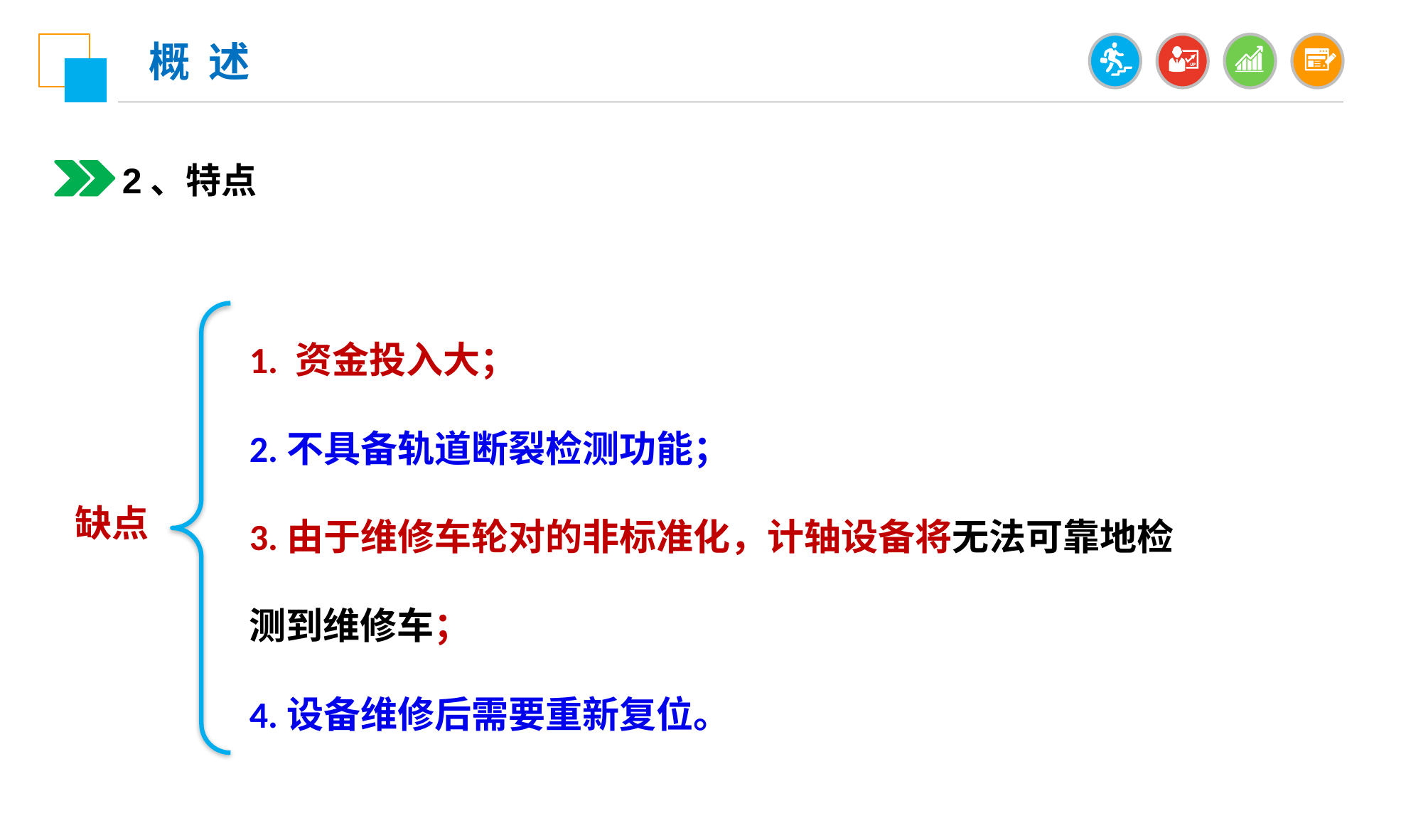

概  述
2、特点

1. 资金投入大；
2.不具备轨道断裂检测功能；
3.由于维修车轮对的非标准化，计轴设备将无法可靠地检测到维修车；
4.设备维修后需要重新复位。

缺点